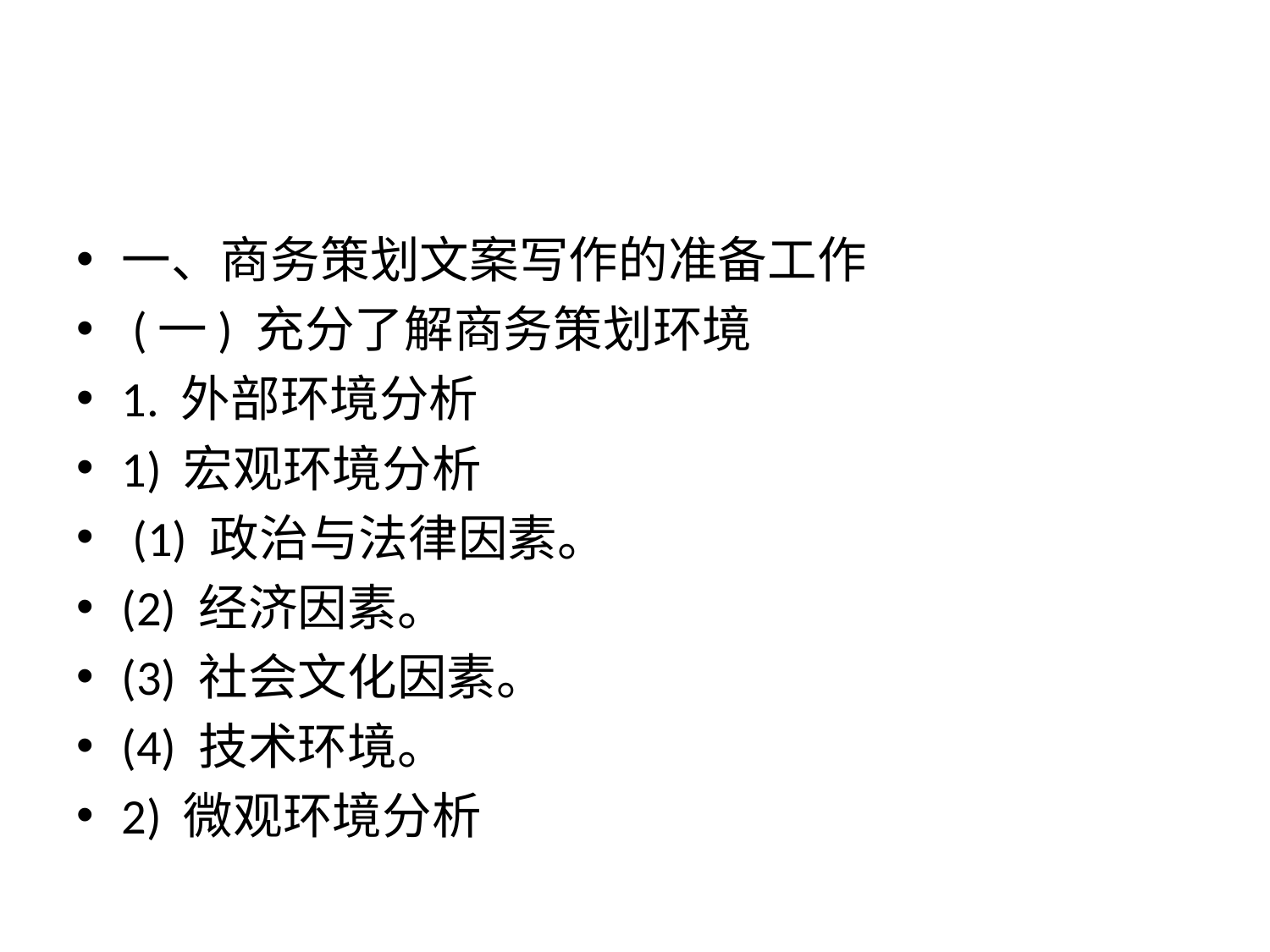

#
一、商务策划文案写作的准备工作
 (一) 充分了解商务策划环境
1. 外部环境分析
1) 宏观环境分析
 (1) 政治与法律因素。
(2) 经济因素。
(3) 社会文化因素。
(4) 技术环境。
2) 微观环境分析